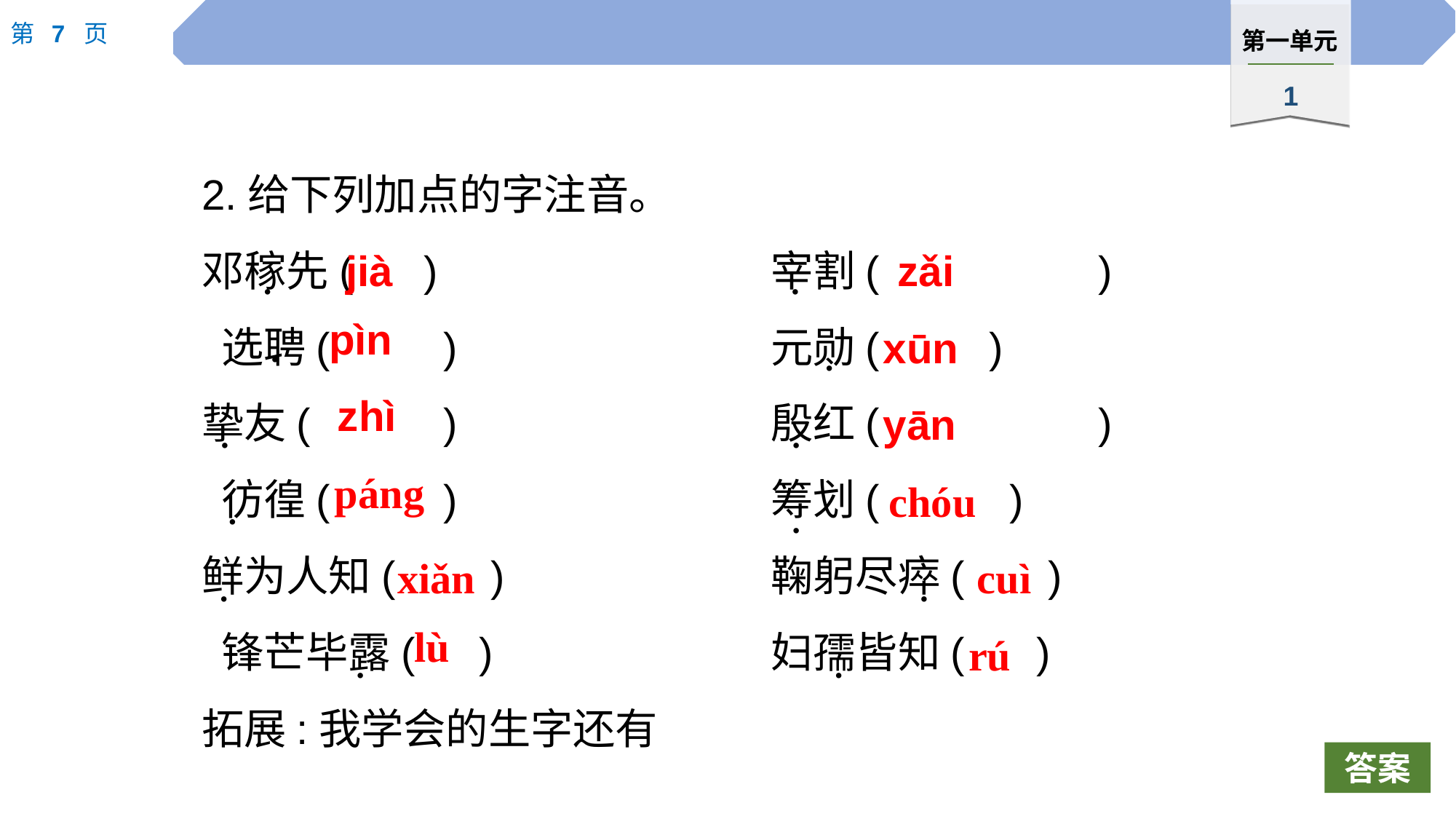

2.给下列加点的字注音。
邓稼先(      )　　　　　		宰割(		)
 选聘(		)	 	      	元勋( 	)
挚友(		)	 		殷红(		)
 彷徨(		)	 		筹划(           )
鲜为人知(	    ) 			鞠躬尽瘁(	     )
 锋芒毕露(	   )	 		妇孺皆知(	    )
拓展:我学会的生字还有
jià
zǎi
 ·
 ·
pìn
xūn
 ·
 ·
zhì
yān
 ·
 ·
páng
chóu
 ·
 ·
cuì
xiǎn
 ·
 ·
lù
rú
 ·
 ·
答案